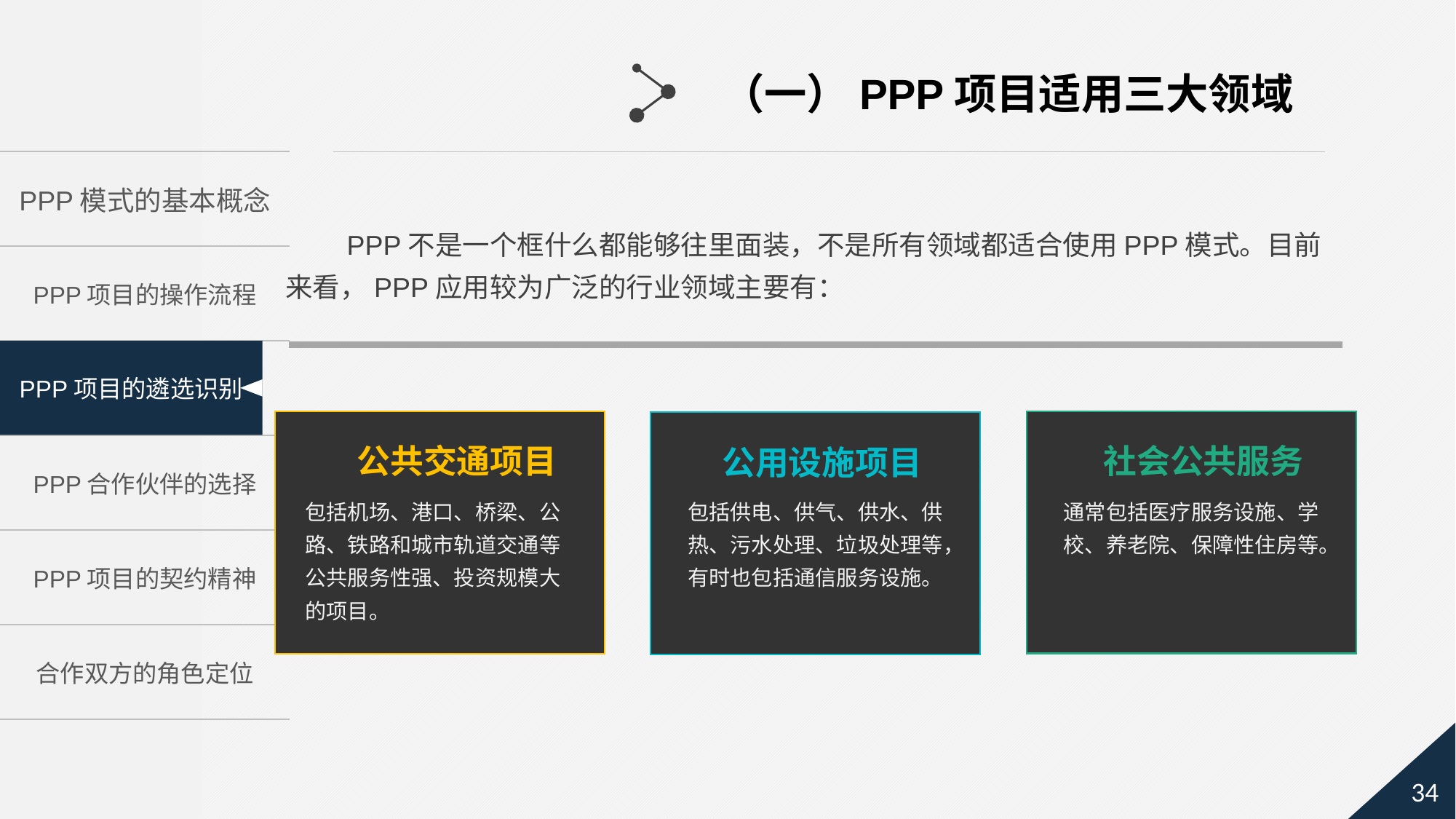

（一）PPP项目适用三大领域
        PPP不是一个框什么都能够往里面装，不是所有领域都适合使用PPP模式。目前来看，PPP应用较为广泛的行业领域主要有：

公共交通项目
社会公共服务
公用设施项目
包括机场、港口、桥梁、公路、铁路和城市轨道交通等公共服务性强、投资规模大的项目。
包括供电、供气、供水、供热、污水处理、垃圾处理等，有时也包括通信服务设施。
通常包括医疗服务设施、学校、养老院、保障性住房等。